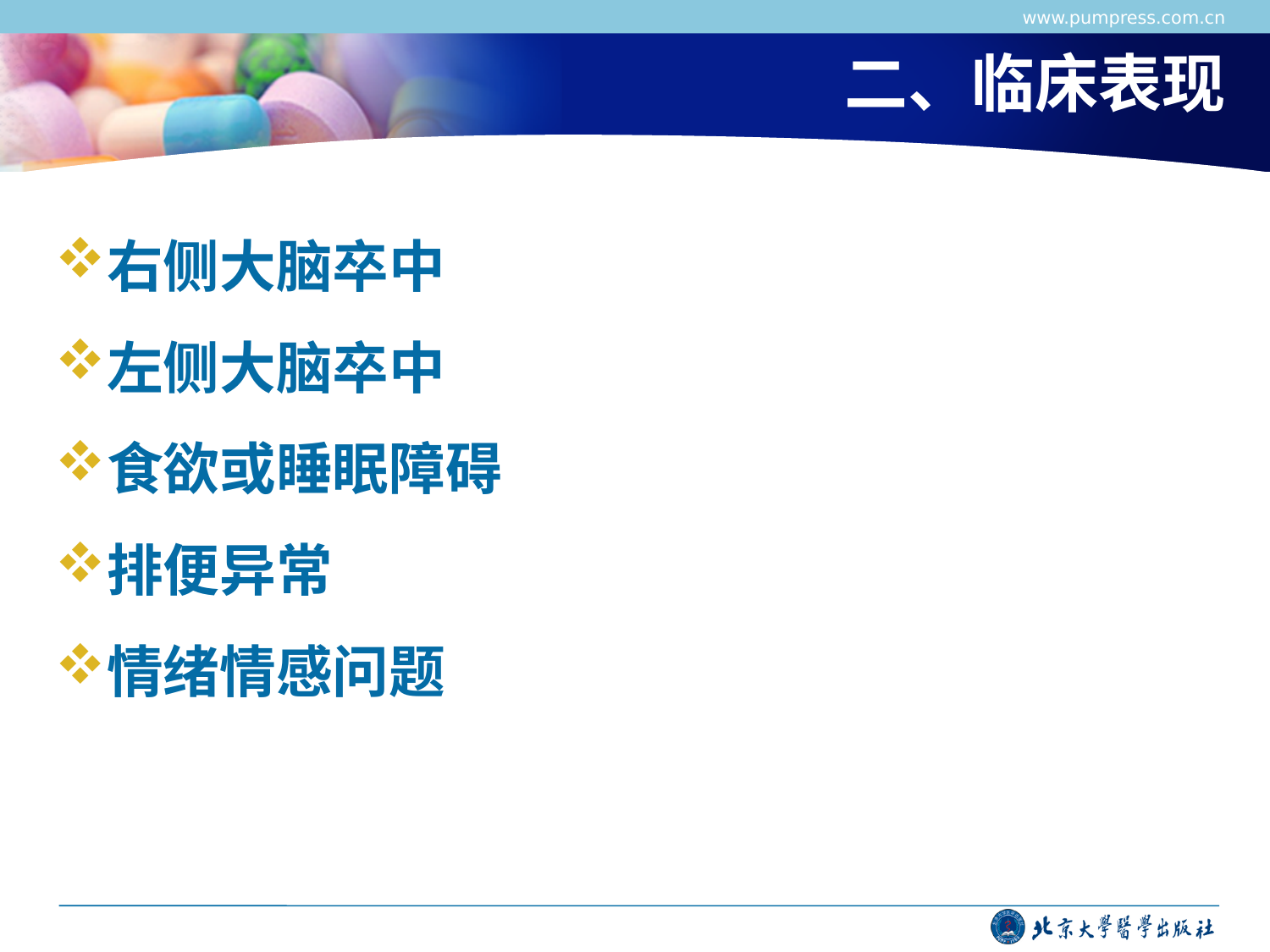

www.pumpress.com.cn
# 二、临床表现
右侧大脑卒中
左侧大脑卒中
食欲或睡眠障碍
排便异常
情绪情感问题